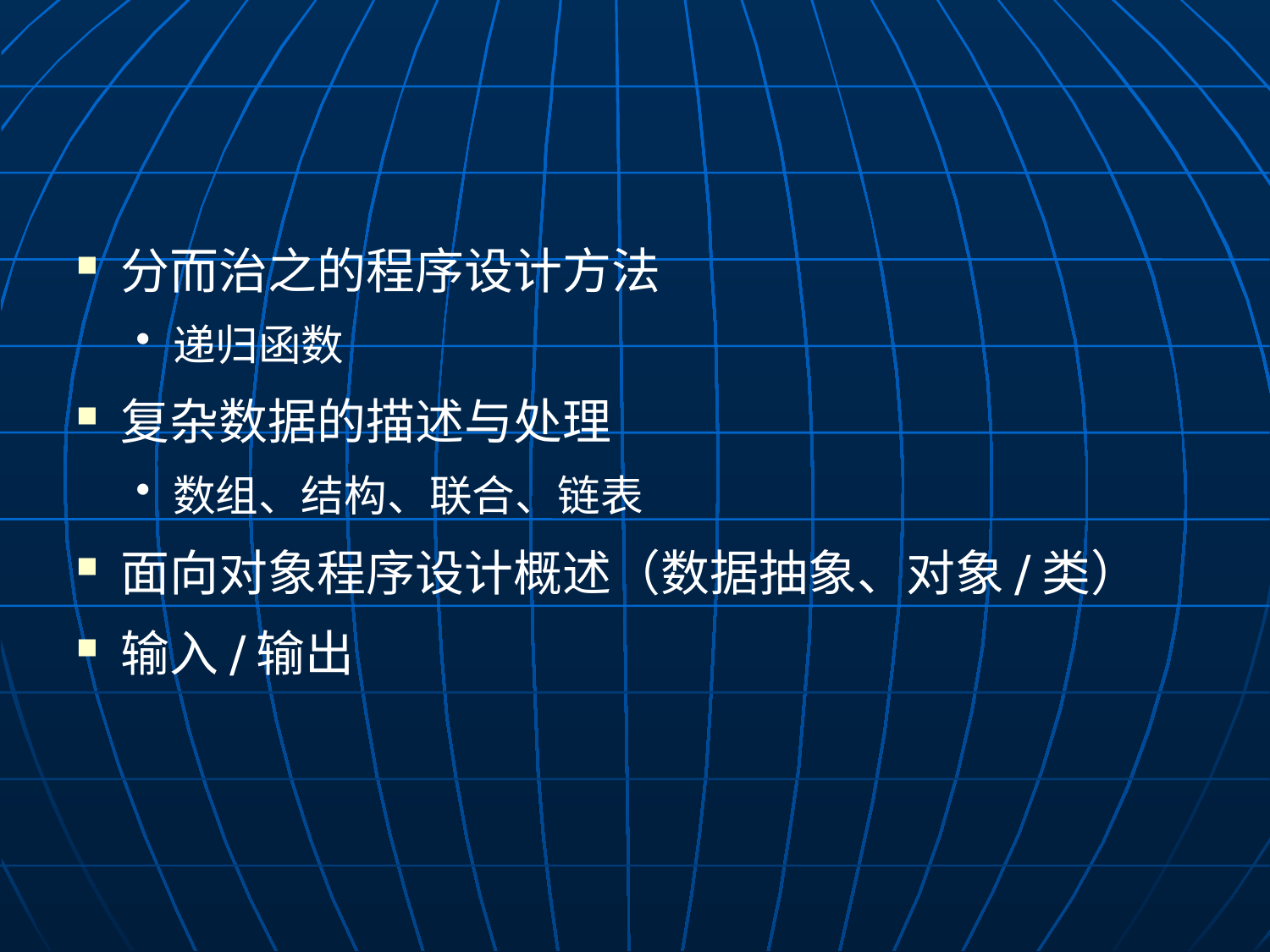

#
分而治之的程序设计方法
递归函数
复杂数据的描述与处理
数组、结构、联合、链表
面向对象程序设计概述（数据抽象、对象/类）
输入/输出